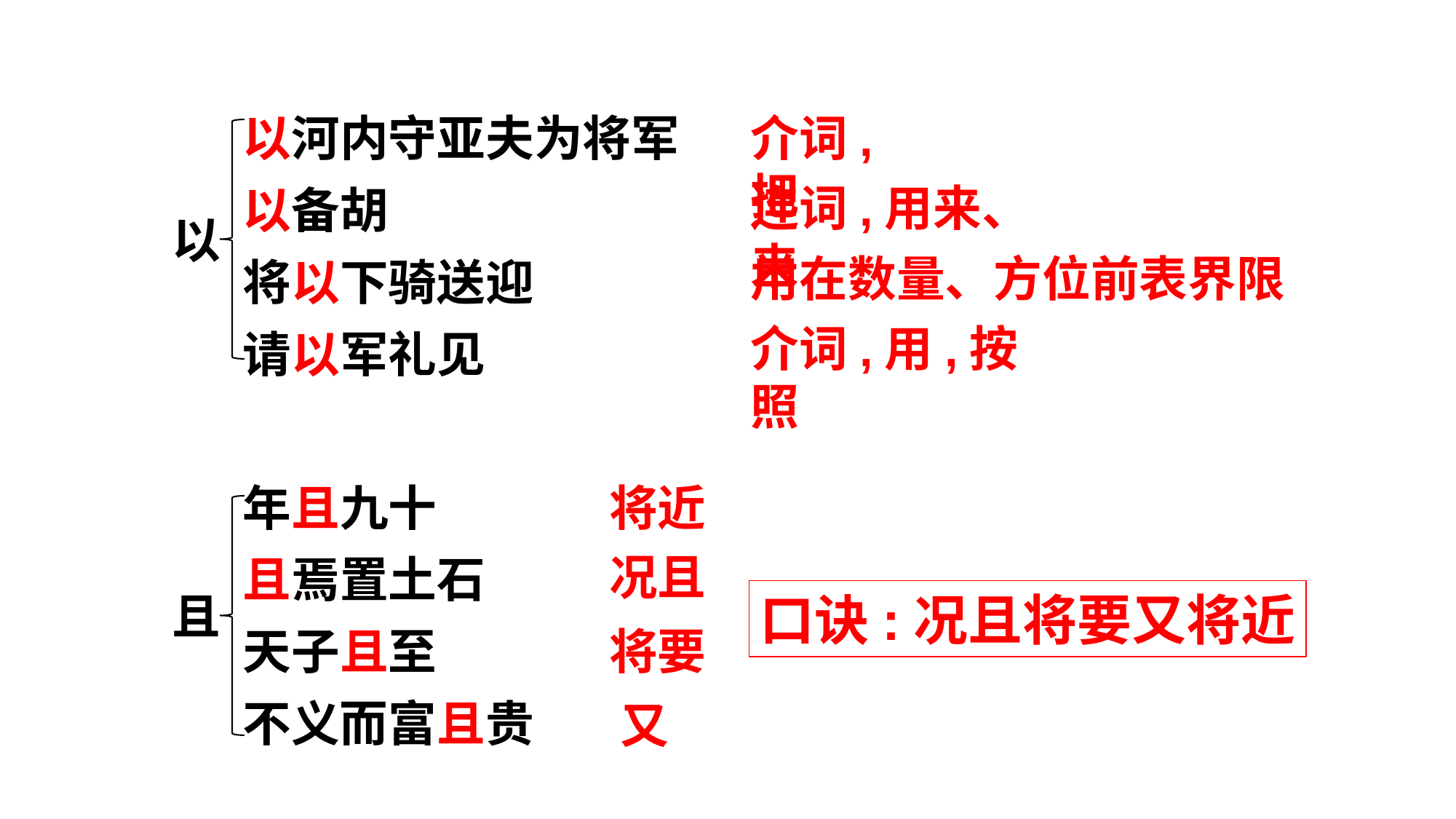

以河内守亚夫为将军
以备胡
将以下骑送迎
请以军礼见
介词,把

连词,用来、来
以
用在数量、方位前表界限
介词,用,按照
将近
年且九十
且焉置土石
天子且至
不义而富且贵

况且
口诀:况且将要又将近
且
将要
又